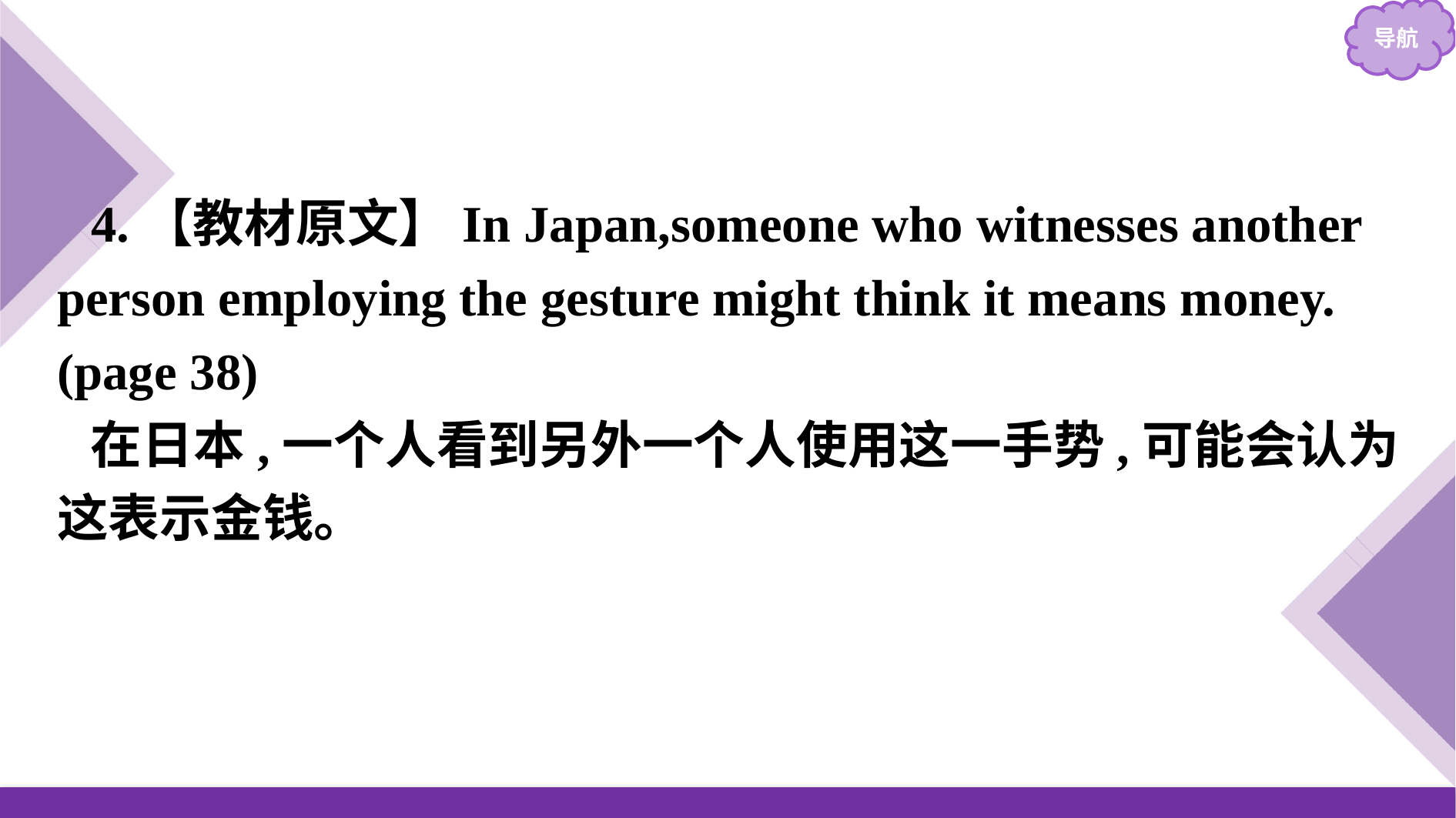

4.【教材原文】In Japan,someone who witnesses another person employing the gesture might think it means money.(page 38)
在日本,一个人看到另外一个人使用这一手势,可能会认为这表示金钱。